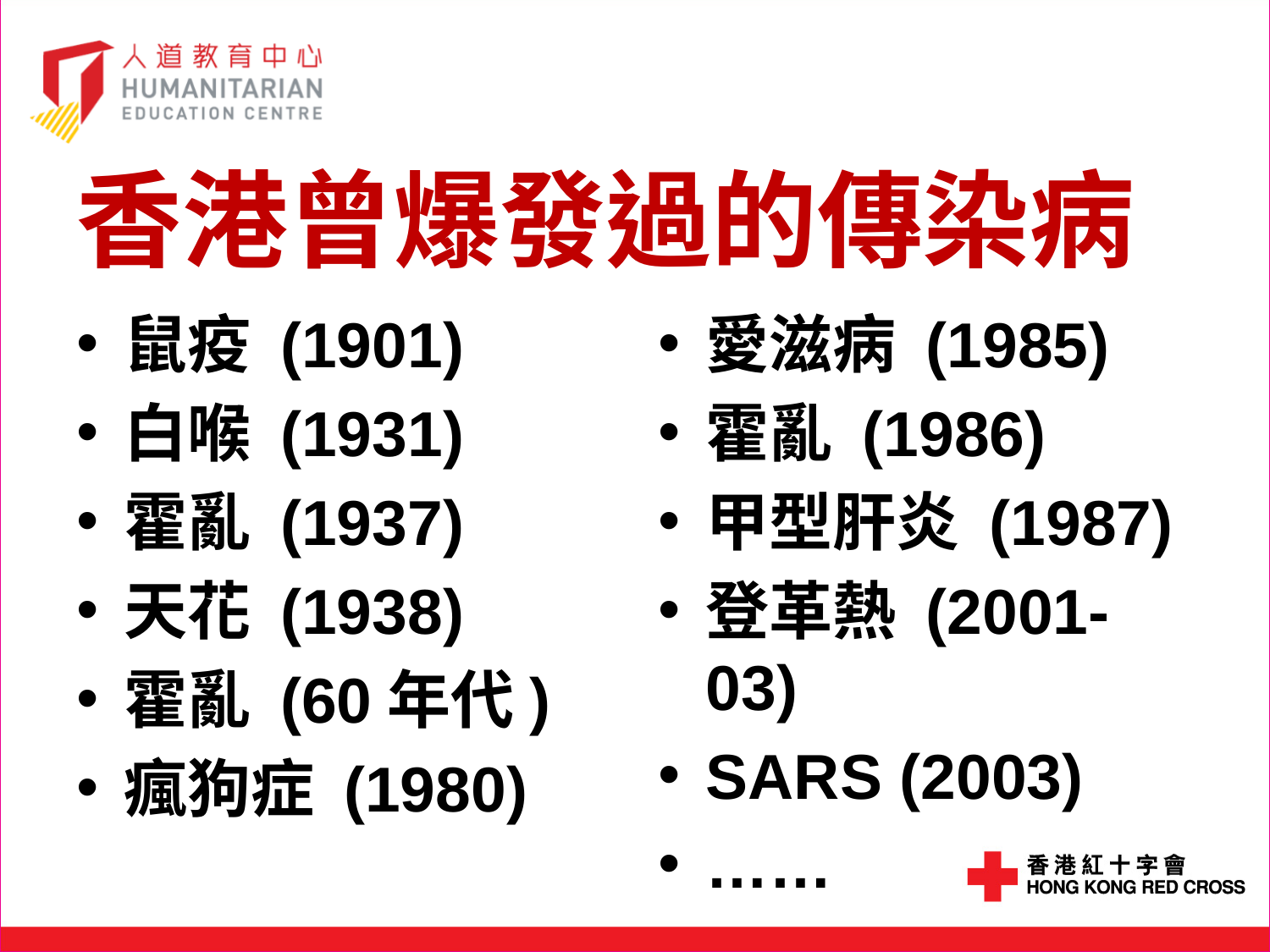

# 香港曾爆發過的傳染病
鼠疫 (1901)
白喉 (1931)
霍亂 (1937)
天花 (1938)
霍亂 (60年代)
瘋狗症 (1980)
愛滋病 (1985)
霍亂 (1986)
甲型肝炎 (1987)
登革熱 (2001-03)
SARS (2003)
……